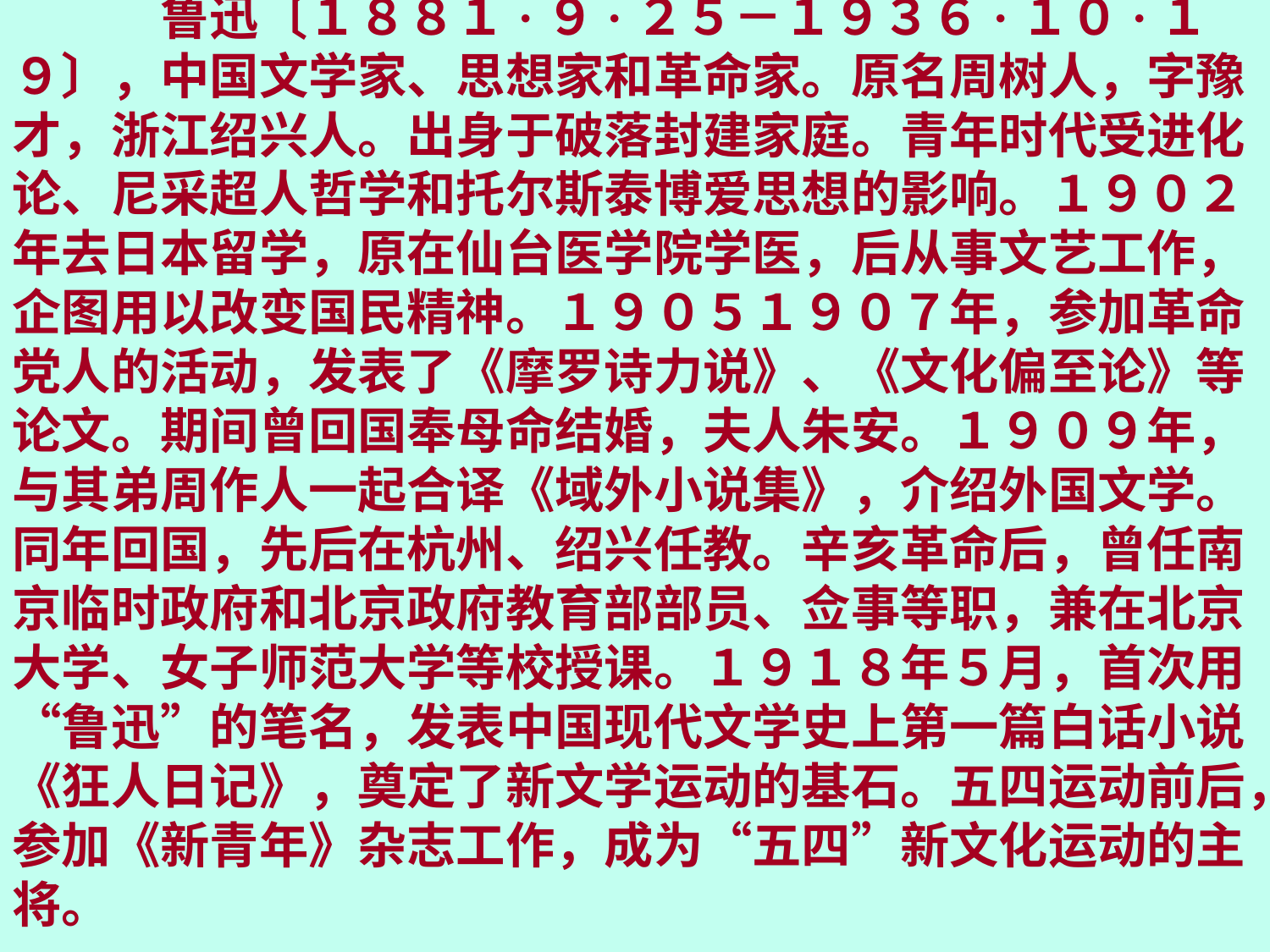

鲁迅〔１８８１·９·２５－１９３６·１０·１９〕，中国文学家、思想家和革命家。原名周树人，字豫才，浙江绍兴人。出身于破落封建家庭。青年时代受进化论、尼采超人哲学和托尔斯泰博爱思想的影响。１９０２年去日本留学，原在仙台医学院学医，后从事文艺工作，企图用以改变国民精神。１９０５１９０７年，参加革命党人的活动，发表了《摩罗诗力说》、《文化偏至论》等论文。期间曾回国奉母命结婚，夫人朱安。１９０９年，与其弟周作人一起合译《域外小说集》，介绍外国文学。同年回国，先后在杭州、绍兴任教。辛亥革命后，曾任南京临时政府和北京政府教育部部员、佥事等职，兼在北京大学、女子师范大学等校授课。１９１８年５月，首次用“鲁迅”的笔名，发表中国现代文学史上第一篇白话小说《狂人日记》，奠定了新文学运动的基石。五四运动前后，参加《新青年》杂志工作，成为“五四”新文化运动的主将。